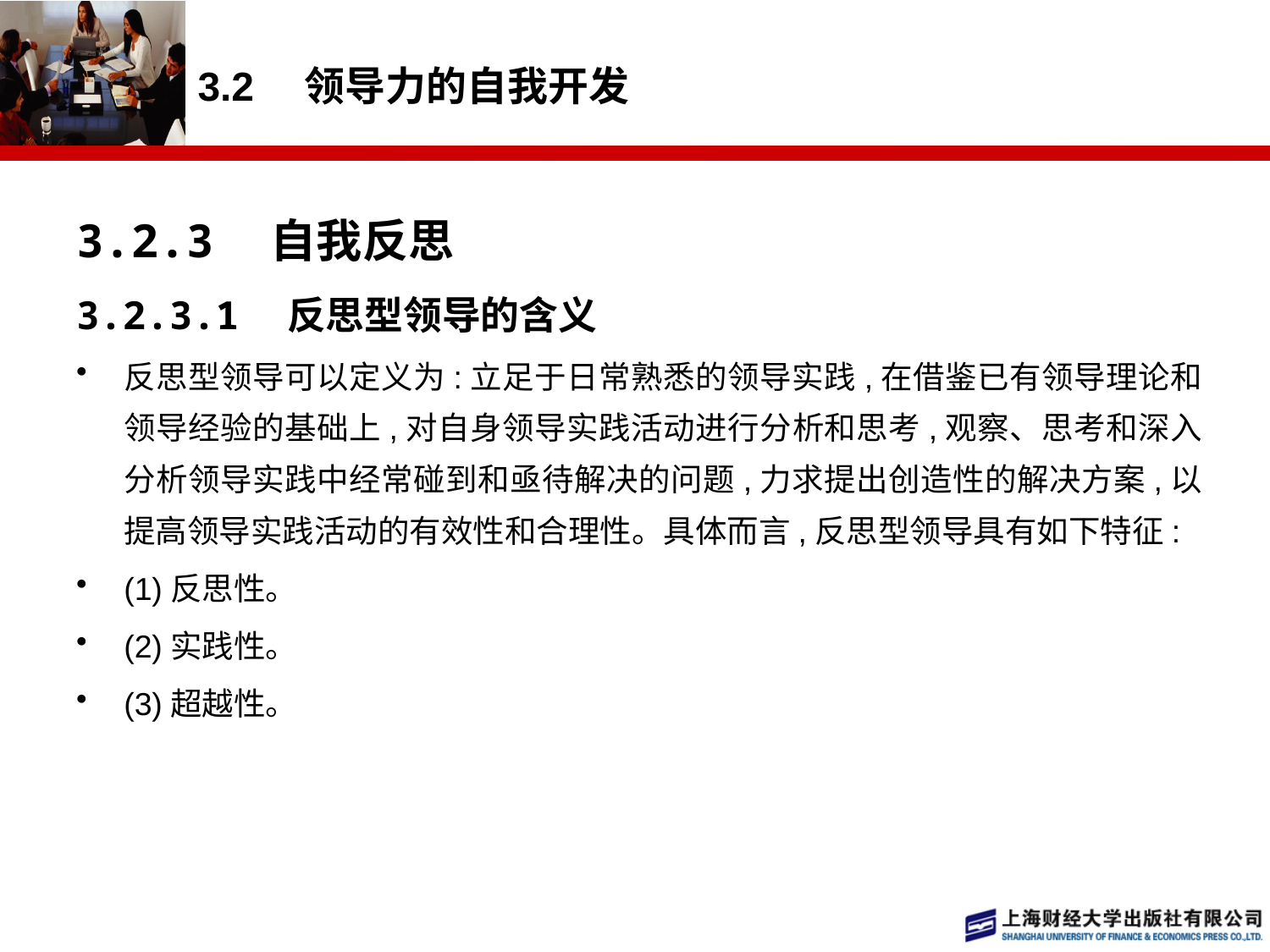

# 3.2　领导力的自我开发
3.2.3　自我反思
3.2.3.1　反思型领导的含义
反思型领导可以定义为:立足于日常熟悉的领导实践,在借鉴已有领导理论和领导经验的基础上,对自身领导实践活动进行分析和思考,观察、思考和深入分析领导实践中经常碰到和亟待解决的问题,力求提出创造性的解决方案,以提高领导实践活动的有效性和合理性。具体而言,反思型领导具有如下特征:
(1)反思性。
(2)实践性。
(3)超越性。